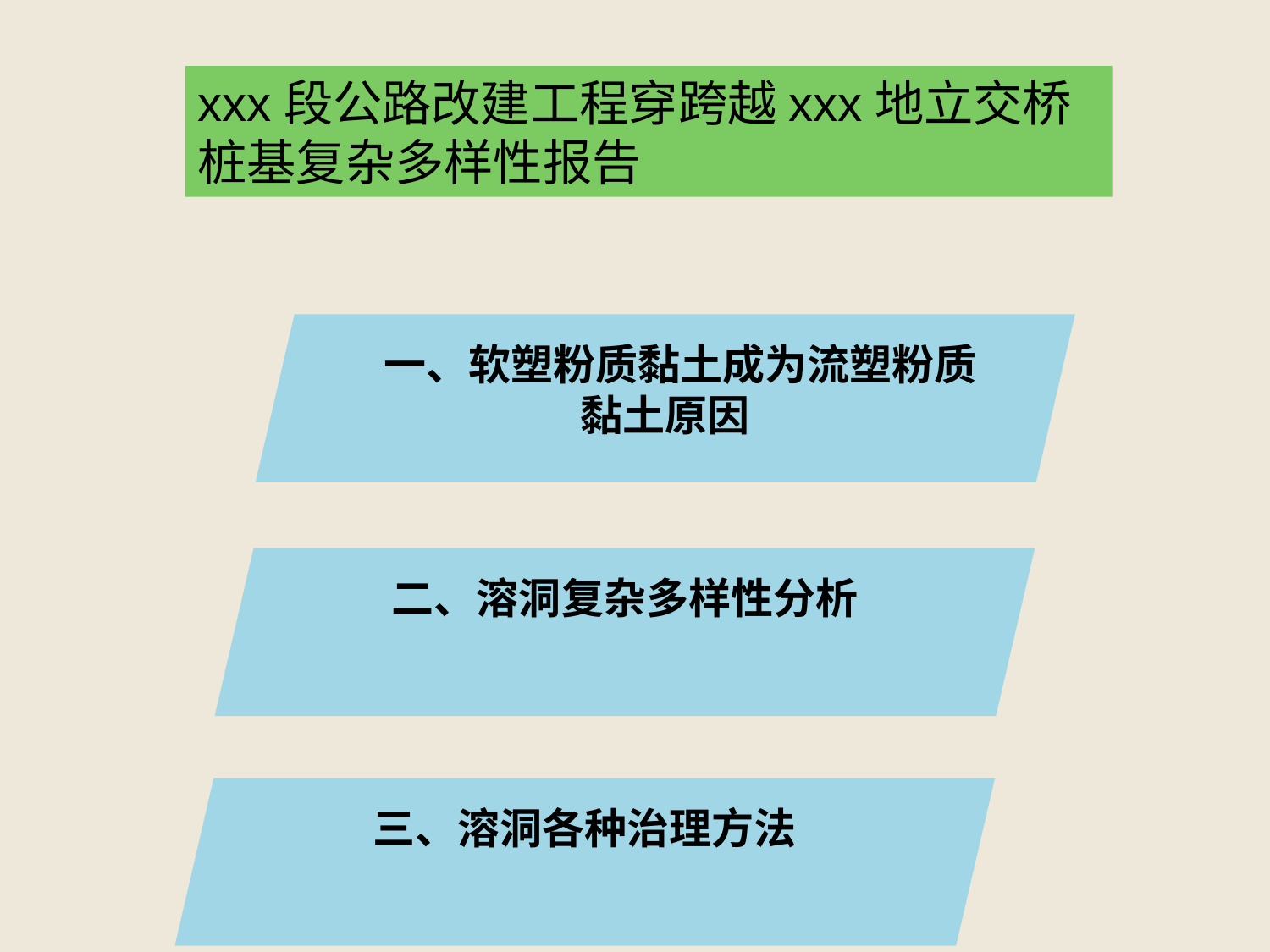

xxx段公路改建工程穿跨越xxx地立交桥桩基复杂多样性报告
  一、软塑粉质黏土成为流塑粉质黏土原因
二、溶洞复杂多样性分析
三、溶洞各种治理方法